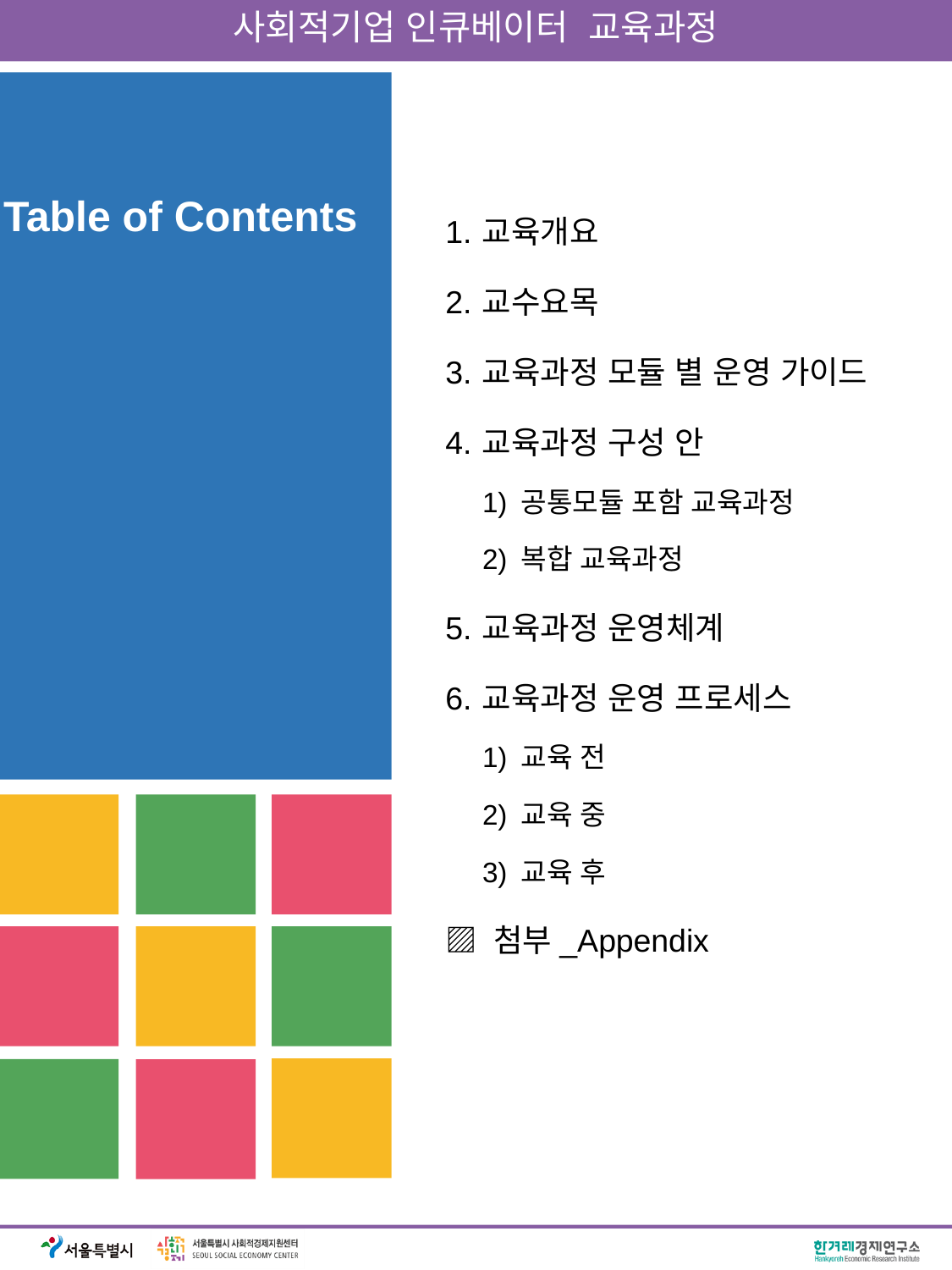

교육개요
교수요목
교육과정 모듈 별 운영 가이드
교육과정 구성 안
공통모듈 포함 교육과정
복합 교육과정
교육과정 운영체계
교육과정 운영 프로세스
교육 전
교육 중
교육 후
▨ 첨부_Appendix